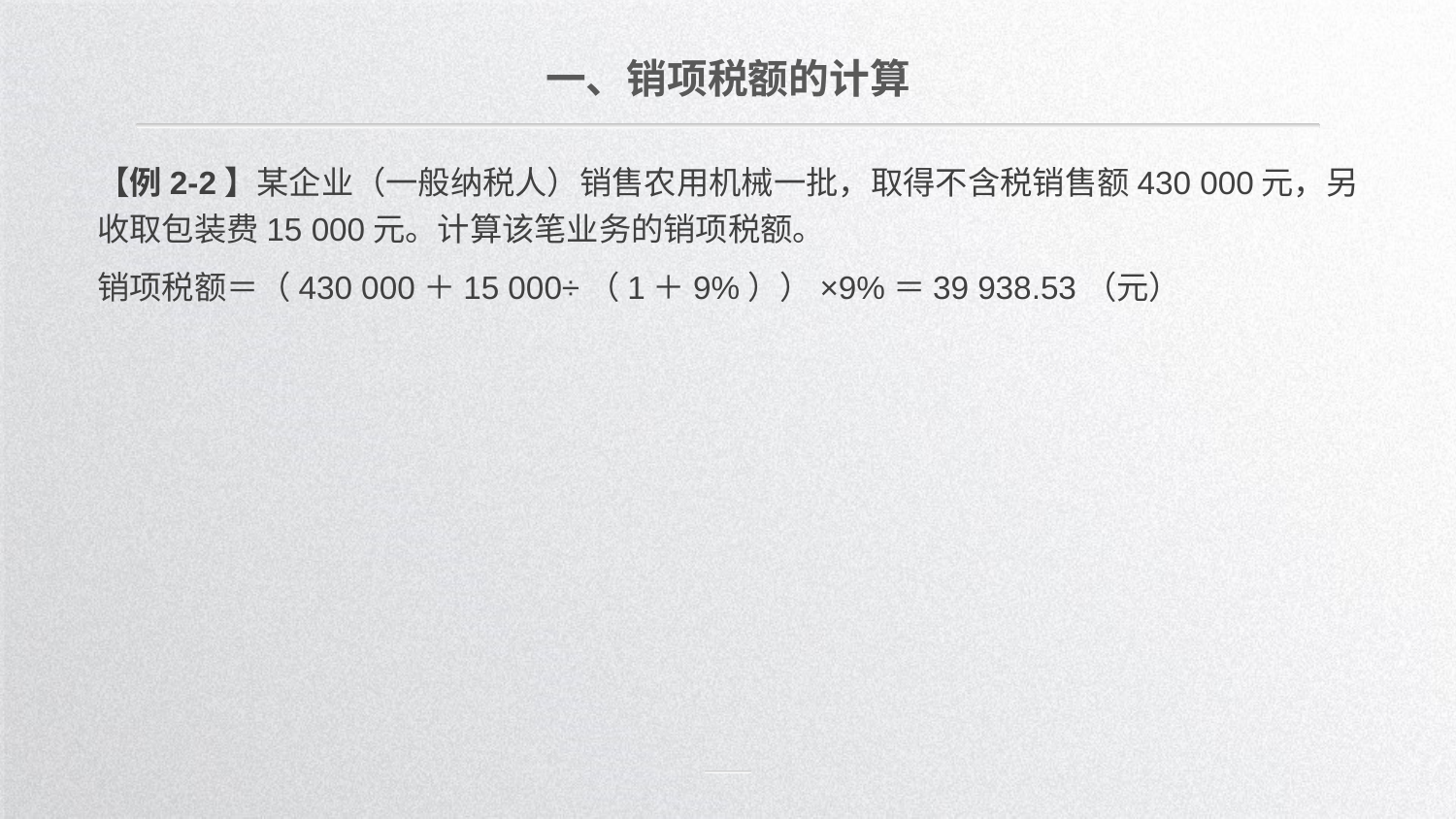

一、销项税额的计算
【例2-2】某企业（一般纳税人）销售农用机械一批，取得不含税销售额430 000元，另收取包装费15 000元。计算该笔业务的销项税额。
销项税额＝（430 000＋15 000÷（1＋9%））×9%＝39 938.53（元）